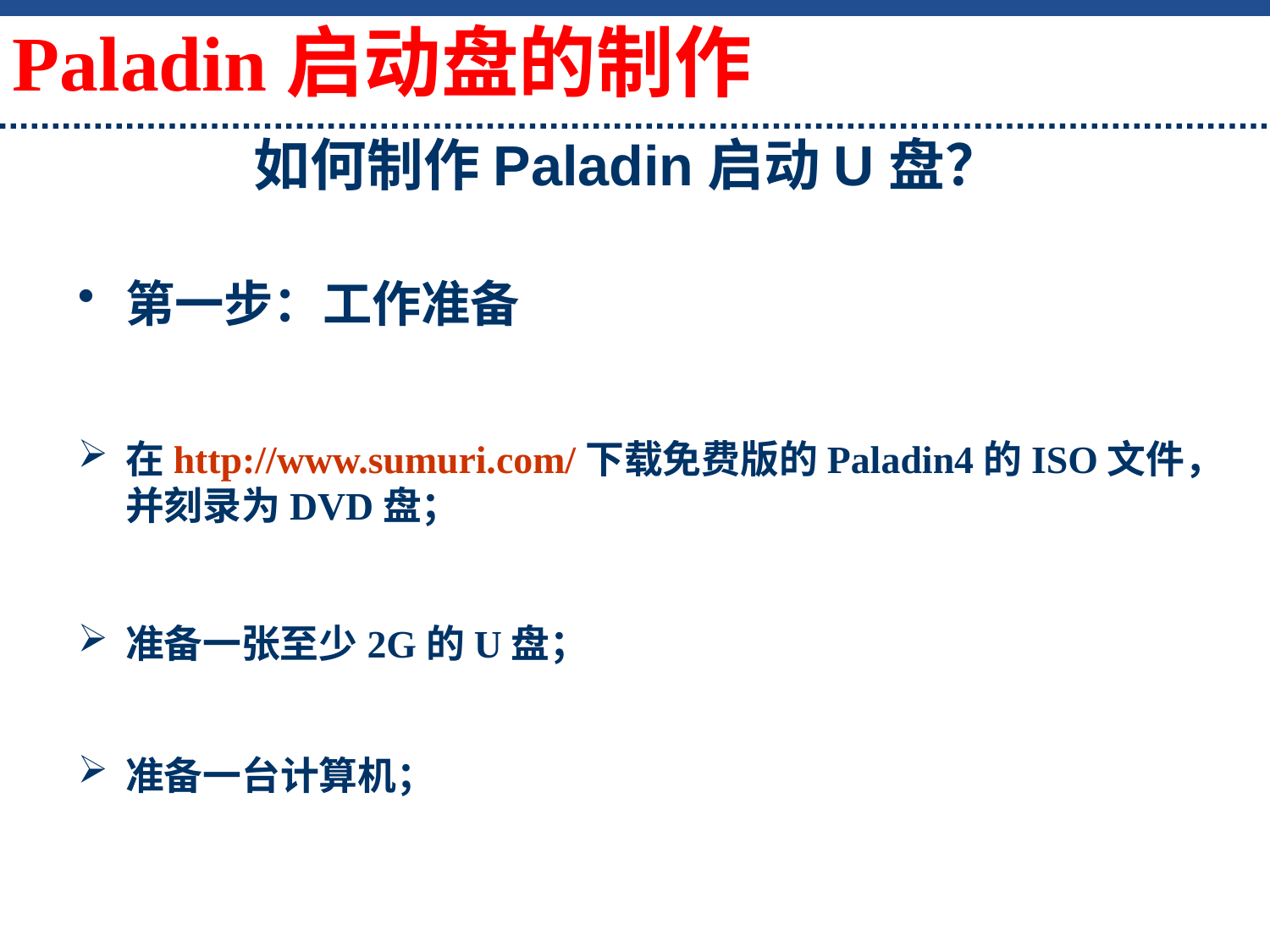

如何制作Paladin启动U盘？
Paladin启动盘的制作
第一步：工作准备

在http://www.sumuri.com/下载免费版的Paladin4的ISO文件，并刻录为DVD盘；

准备一张至少2G的U盘；

准备一台计算机；